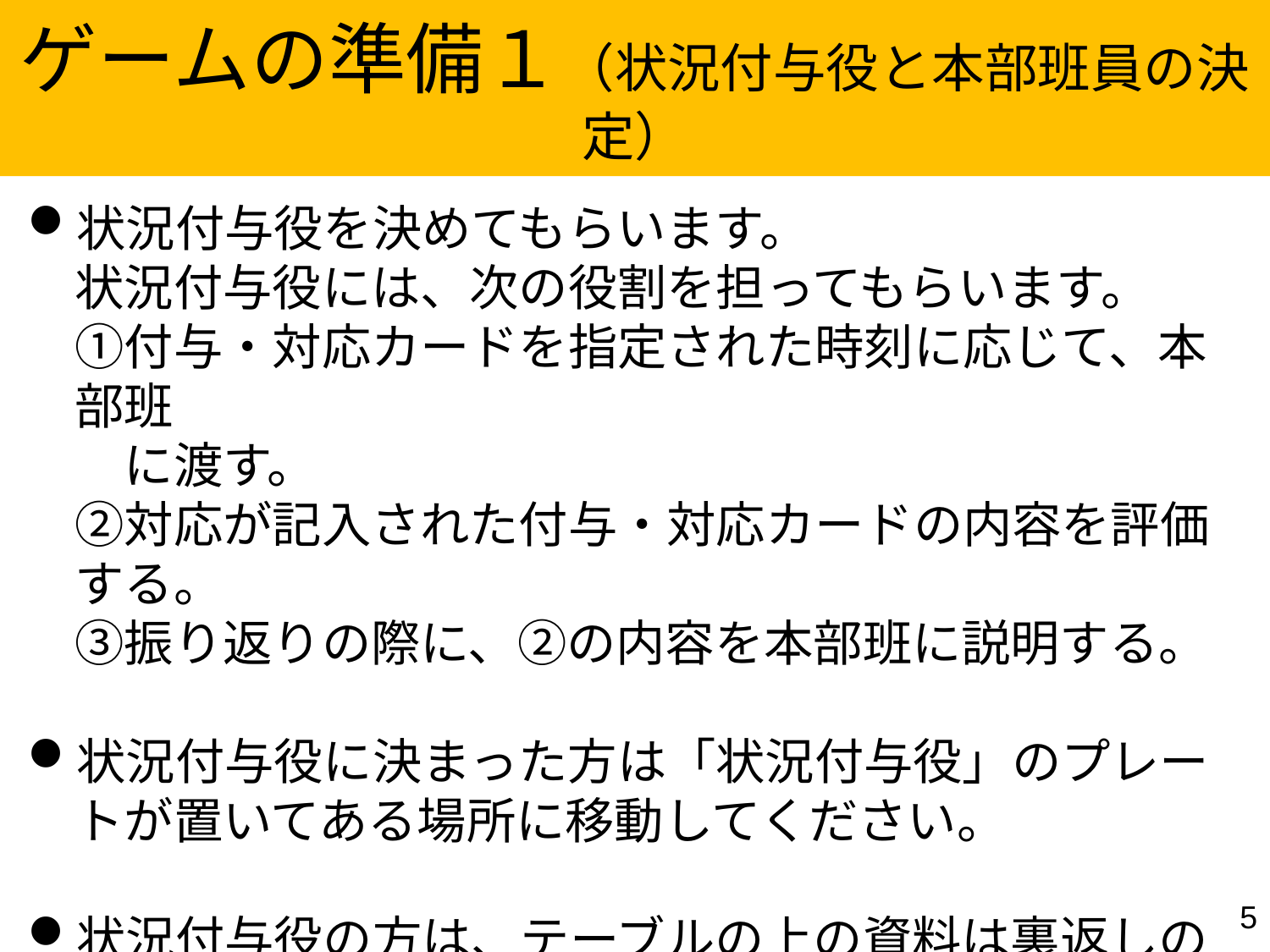

ゲームの準備１（状況付与役と本部班員の決定）
状況付与役を決めてもらいます。
状況付与役には、次の役割を担ってもらいます。
①付与・対応カードを指定された時刻に応じて、本部班
　に渡す。
②対応が記入された付与・対応カードの内容を評価する。
③振り返りの際に、②の内容を本部班に説明する。

状況付与役に決まった方は「状況付与役」のプレートが置いてある場所に移動してください。

状況付与役の方は、テーブルの上の資料は裏返しのままにしておいてください。
5